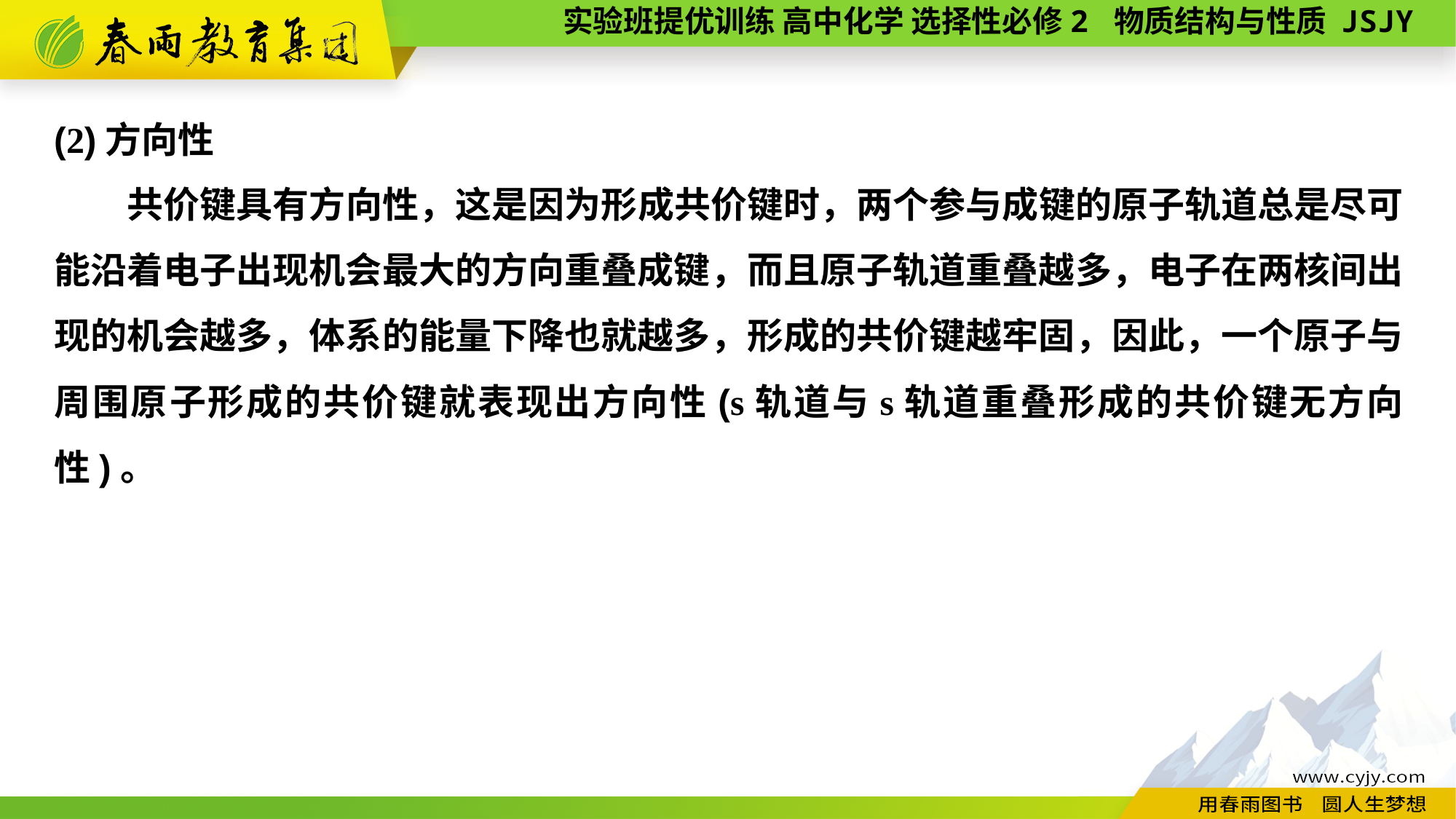

(2)方向性
共价键具有方向性，这是因为形成共价键时，两个参与成键的原子轨道总是尽可能沿着电子出现机会最大的方向重叠成键，而且原子轨道重叠越多，电子在两核间出现的机会越多，体系的能量下降也就越多，形成的共价键越牢固，因此，一个原子与周围原子形成的共价键就表现出方向性(s轨道与s轨道重叠形成的共价键无方向性)。